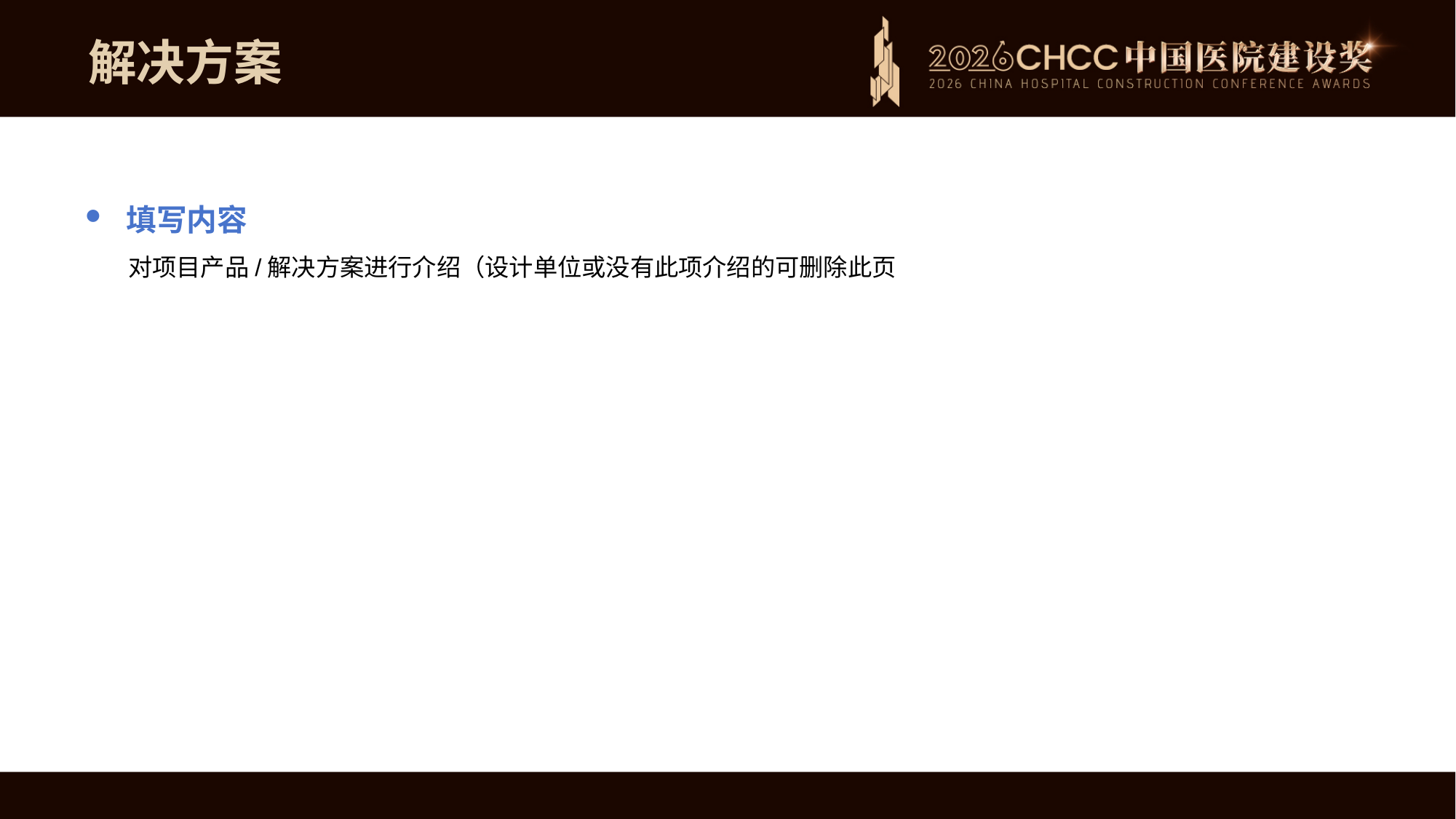

解决方案
填写内容
对项目产品/解决方案进行介绍（设计单位或没有此项介绍的可删除此页